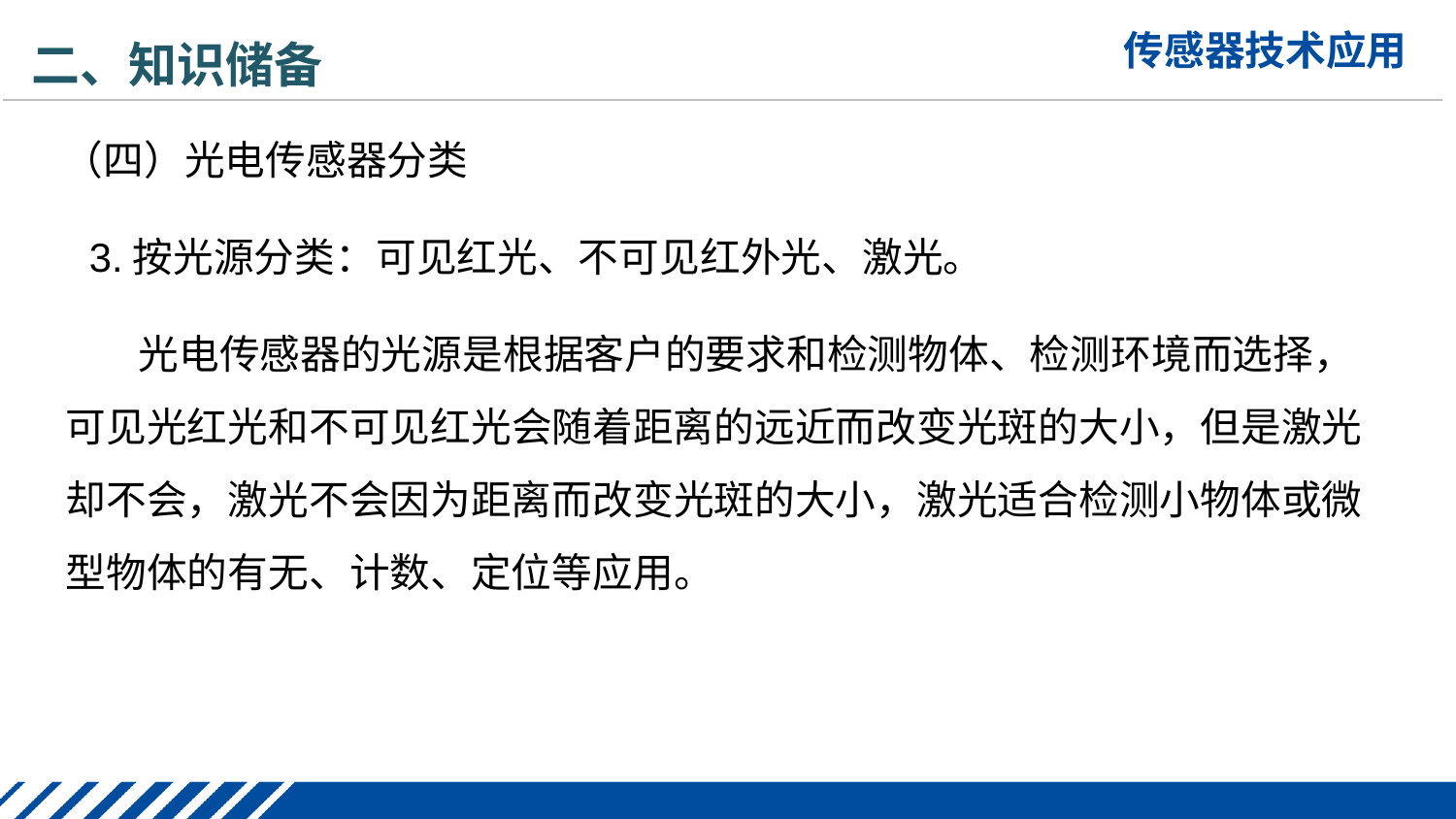

二、知识储备
（四）光电传感器分类
3.按光源分类：可见红光、不可见红外光、激光。
       光电传感器的光源是根据客户的要求和检测物体、检测环境而选择，可见光红光和不可见红光会随着距离的远近而改变光斑的大小，但是激光却不会，激光不会因为距离而改变光斑的大小，激光适合检测小物体或微型物体的有无、计数、定位等应用。